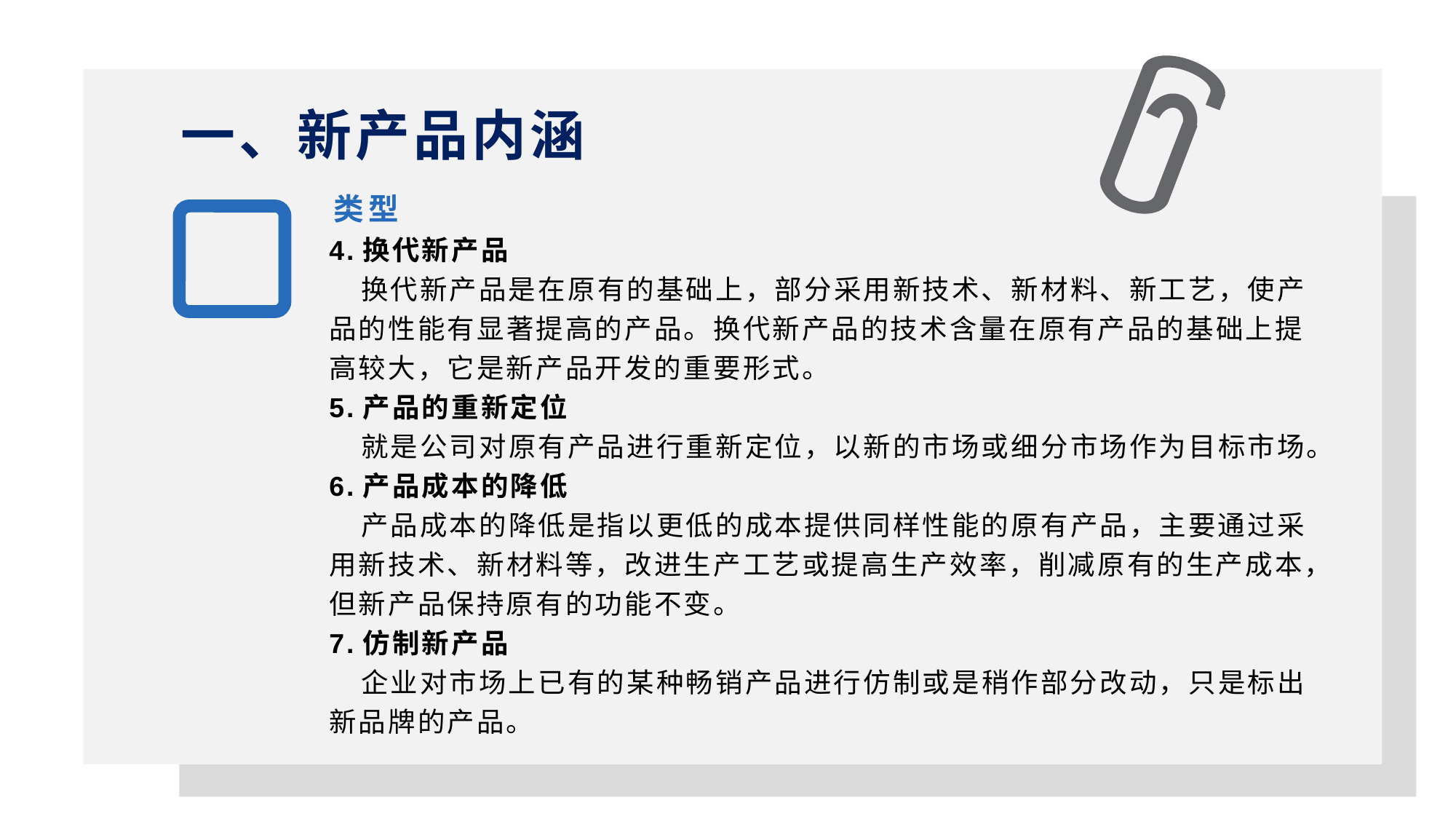

一、新产品内涵

类型
1

4.换代新产品
   换代新产品是在原有的基础上，部分采用新技术、新材料、新工艺，使产品的性能有显著提高的产品。换代新产品的技术含量在原有产品的基础上提高较大，它是新产品开发的重要形式。
5.产品的重新定位
   就是公司对原有产品进行重新定位，以新的市场或细分市场作为目标市场。
6.产品成本的降低
   产品成本的降低是指以更低的成本提供同样性能的原有产品，主要通过采用新技术、新材料等，改进生产工艺或提高生产效率，削减原有的生产成本，但新产品保持原有的功能不变。
7.仿制新产品
   企业对市场上已有的某种畅销产品进行仿制或是稍作部分改动，只是标出新品牌的产品。